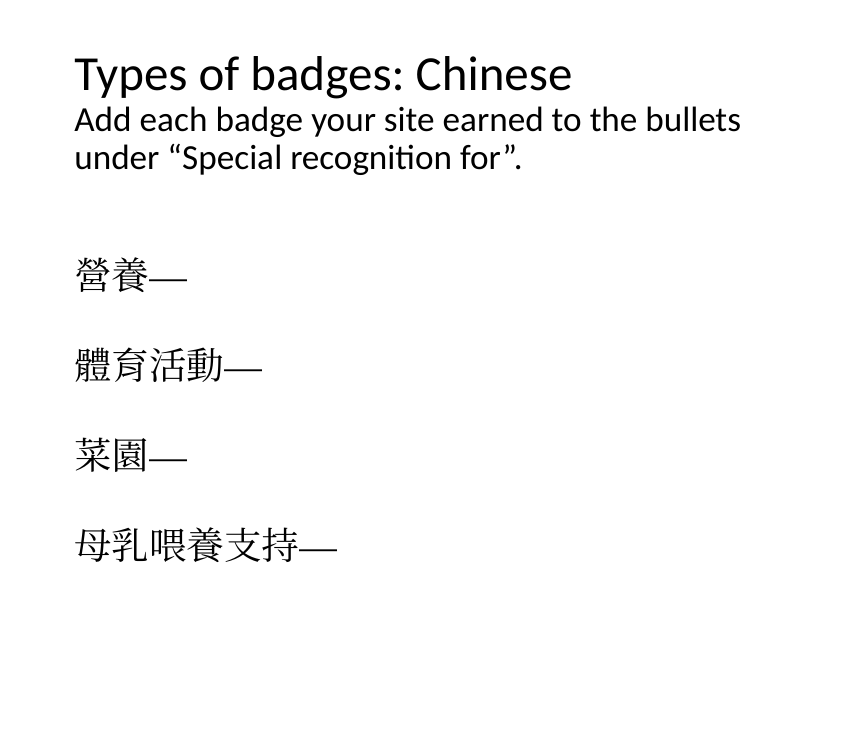

# Types of badges: Chinese Add each badge your site earned to the bullets under “Special recognition for”.
營養—
體育活動—
菜園—
母乳喂養支持—